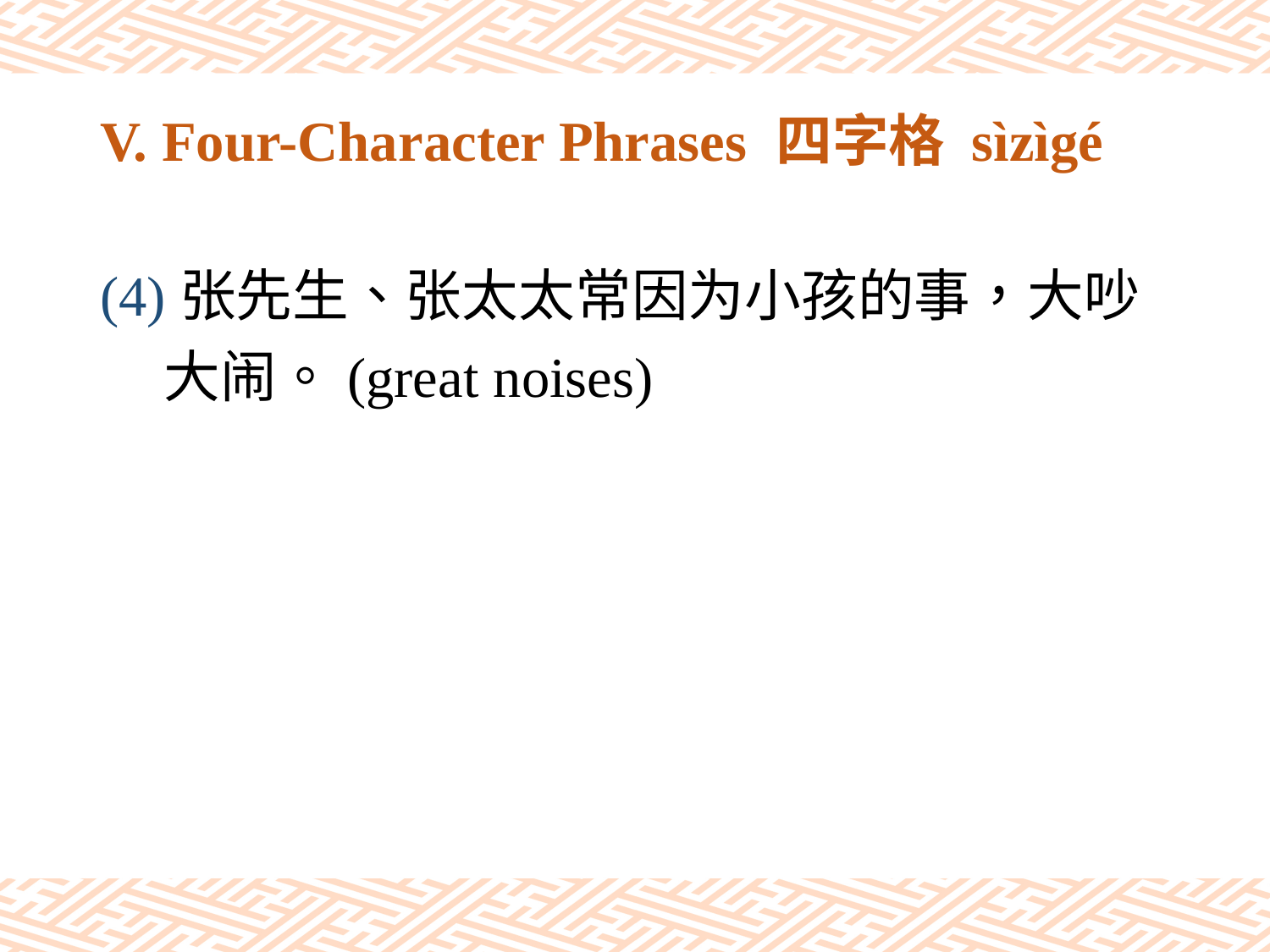

# V. Four-Character Phrases 四字格 sìzìgé
(4)张先生、张太太常因为小孩的事，大吵
    大闹。(great noises)